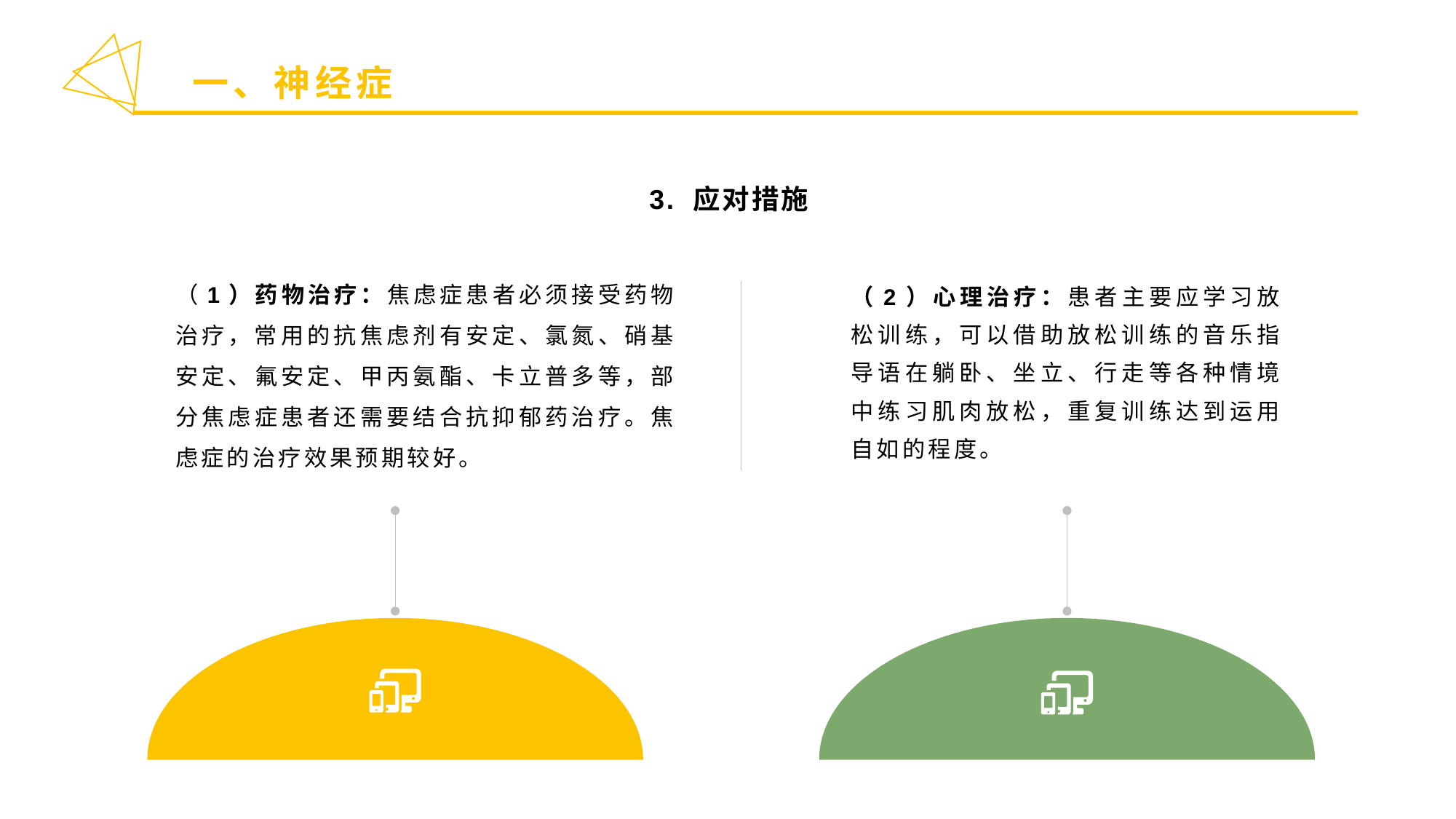

一、神经症
3. 应对措施
（1）药物治疗：焦虑症患者必须接受药物治疗，常用的抗焦虑剂有安定、氯氮、硝基安定、氟安定、甲丙氨酯、卡立普多等，部分焦虑症患者还需要结合抗抑郁药治疗。焦虑症的治疗效果预期较好。
（2）心理治疗：患者主要应学习放松训练，可以借助放松训练的音乐指导语在躺卧、坐立、行走等各种情境中练习肌肉放松，重复训练达到运用自如的程度。